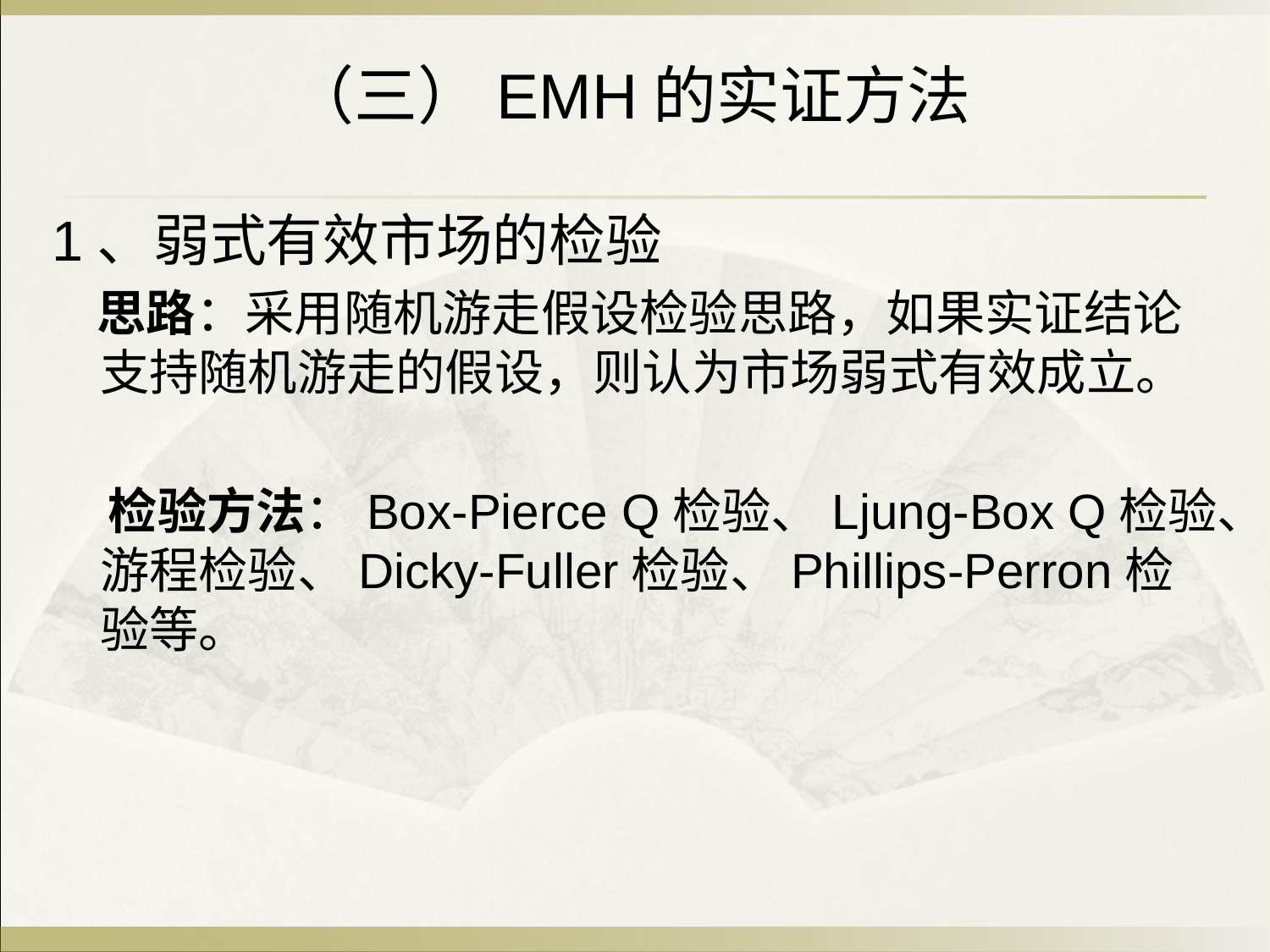

（三）EMH的实证方法
1、弱式有效市场的检验
   思路：采用随机游走假设检验思路，如果实证结论支持随机游走的假设，则认为市场弱式有效成立。

    检验方法：Box-Pierce Q检验、Ljung-Box Q检验、游程检验、Dicky-Fuller检验、Phillips-Perron检验等。